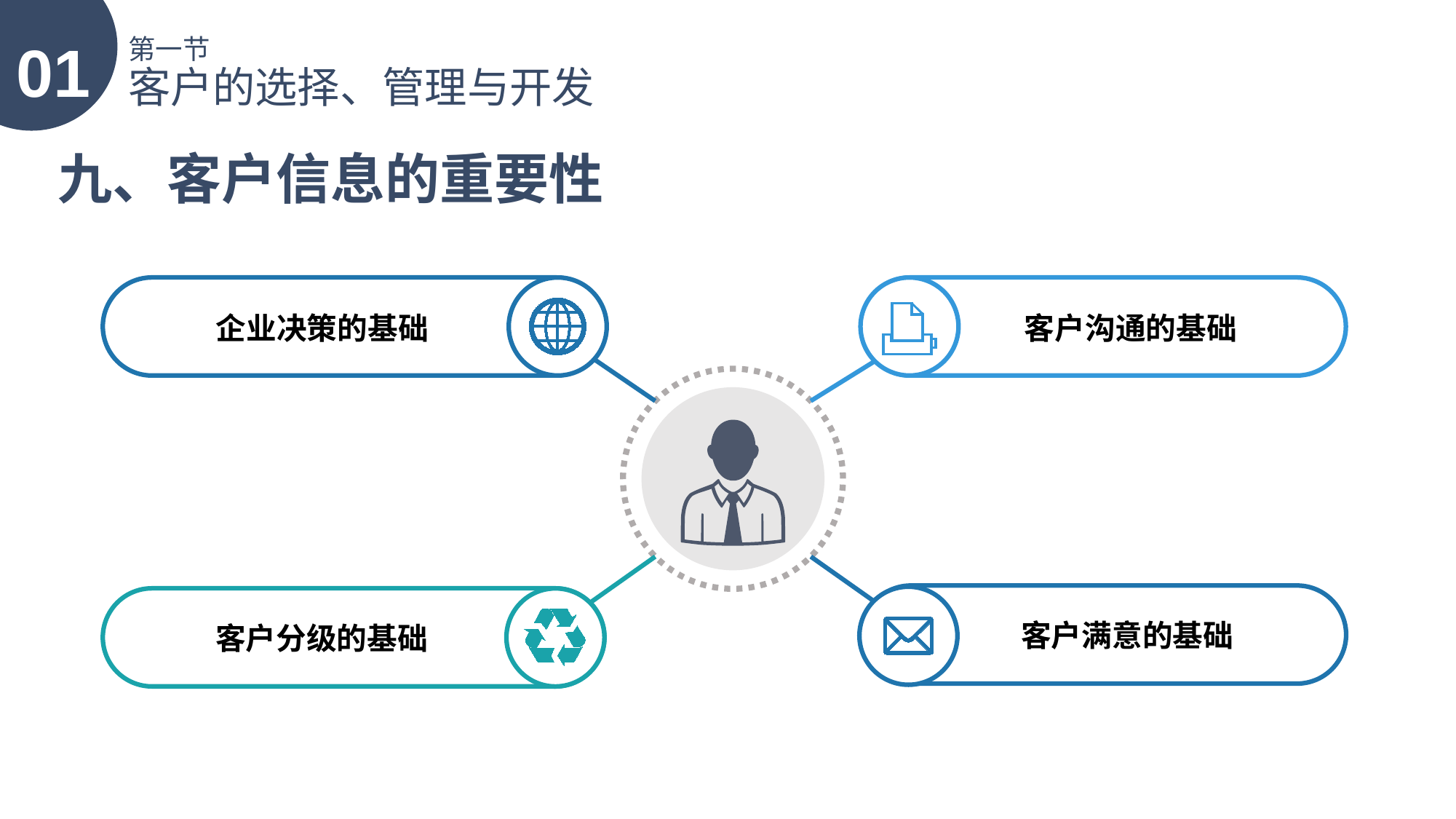

01
第一节
客户的选择、管理与开发
九、客户信息的重要性

企业决策的基础
客户沟通的基础

客户满意的基础
客户分级的基础